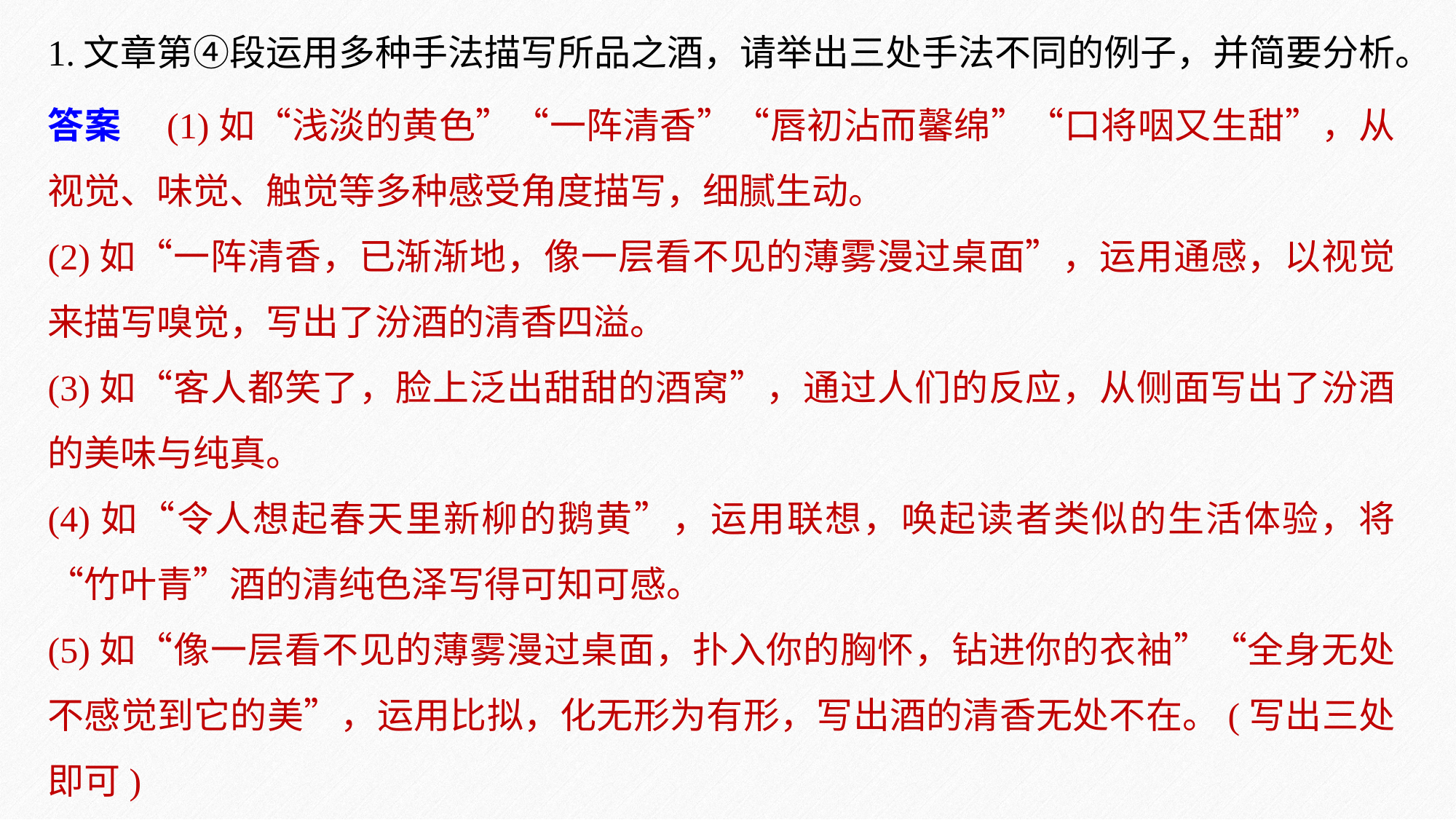

1.文章第④段运用多种手法描写所品之酒，请举出三处手法不同的例子，并简要分析。
答案　(1)如“浅淡的黄色”“一阵清香”“唇初沾而馨绵”“口将咽又生甜”，从视觉、味觉、触觉等多种感受角度描写，细腻生动。
(2)如“一阵清香，已渐渐地，像一层看不见的薄雾漫过桌面”，运用通感，以视觉来描写嗅觉，写出了汾酒的清香四溢。
(3)如“客人都笑了，脸上泛出甜甜的酒窝”，通过人们的反应，从侧面写出了汾酒的美味与纯真。
(4)如“令人想起春天里新柳的鹅黄”，运用联想，唤起读者类似的生活体验，将“竹叶青”酒的清纯色泽写得可知可感。
(5)如“像一层看不见的薄雾漫过桌面，扑入你的胸怀，钻进你的衣袖”“全身无处不感觉到它的美”，运用比拟，化无形为有形，写出酒的清香无处不在。(写出三处即可)